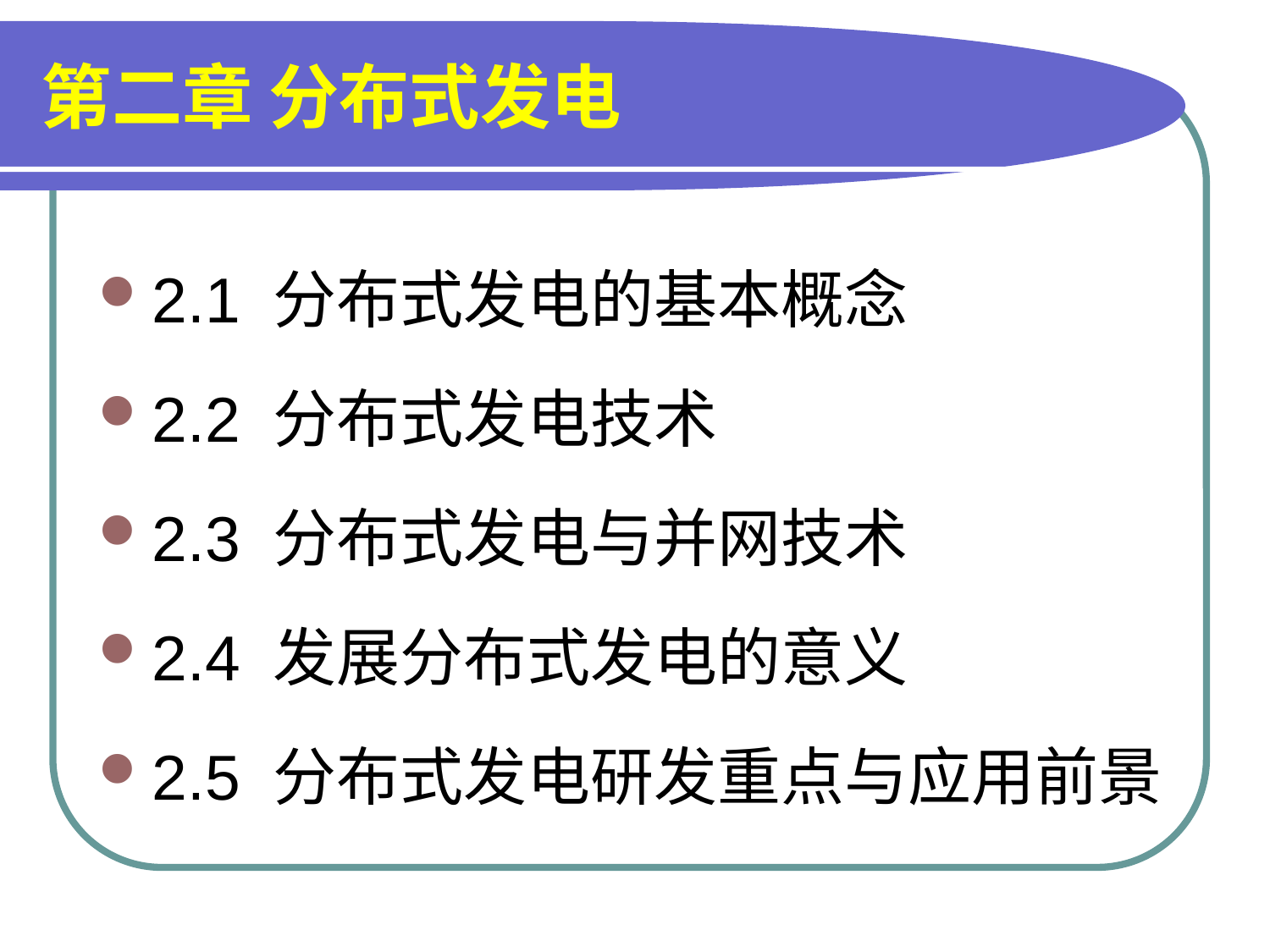

# 第二章 分布式发电
2.1 分布式发电的基本概念
2.2 分布式发电技术
2.3 分布式发电与并网技术
2.4 发展分布式发电的意义
2.5 分布式发电研发重点与应用前景
8